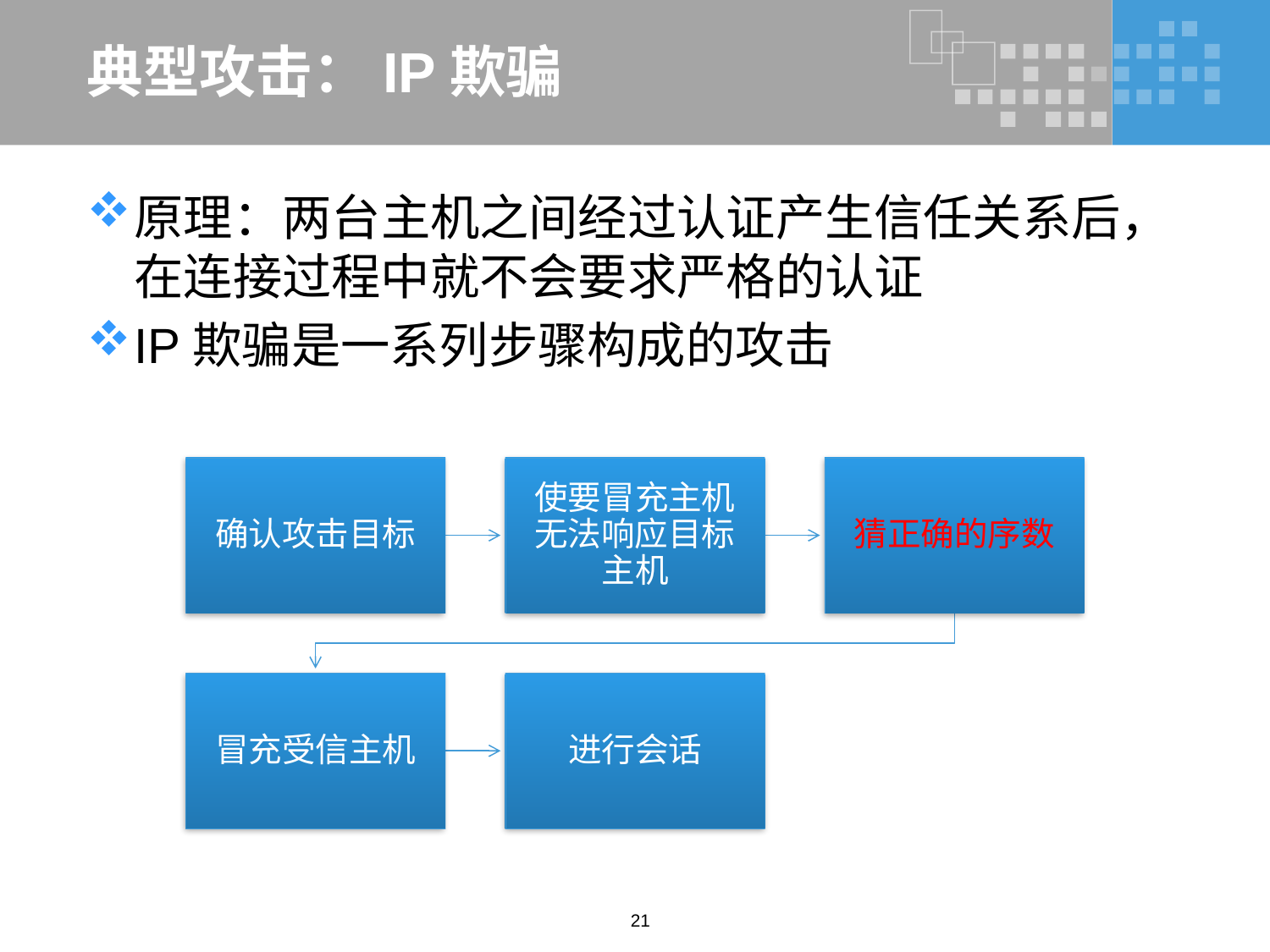

# 典型攻击：IP欺骗
原理：两台主机之间经过认证产生信任关系后，在连接过程中就不会要求严格的认证
IP欺骗是一系列步骤构成的攻击

确认攻击目标

使要冒充主机无法响应目标主机

猜正确的序数

冒充受信主机
进行会话
21